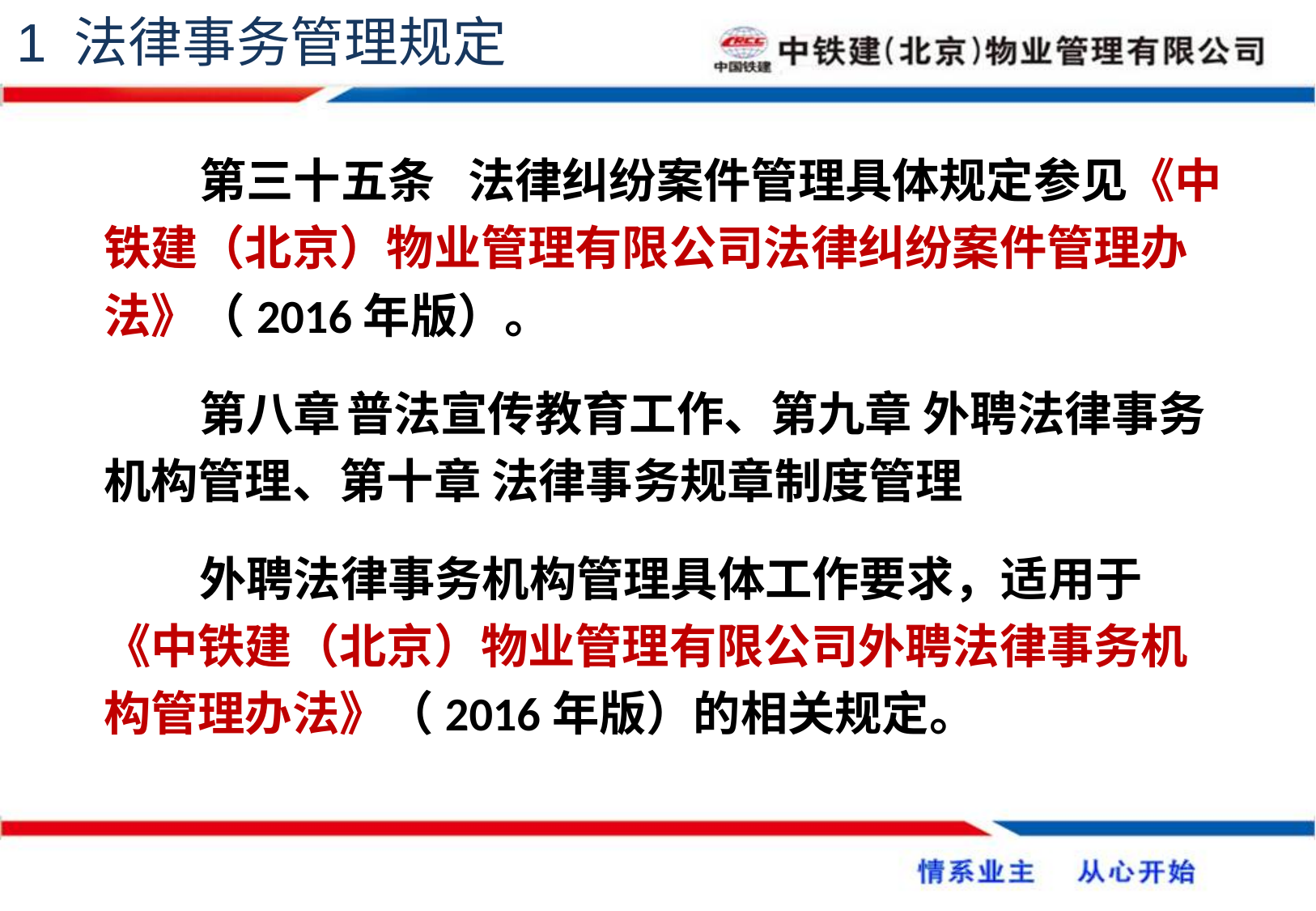

1 法律事务管理规定
第三十五条	法律纠纷案件管理具体规定参见《中铁建（北京）物业管理有限公司法律纠纷案件管理办法》（2016年版）。
第八章	普法宣传教育工作、第九章 外聘法律事务机构管理、第十章 法律事务规章制度管理
外聘法律事务机构管理具体工作要求，适用于《中铁建（北京）物业管理有限公司外聘法律事务机构管理办法》（2016年版）的相关规定。
10